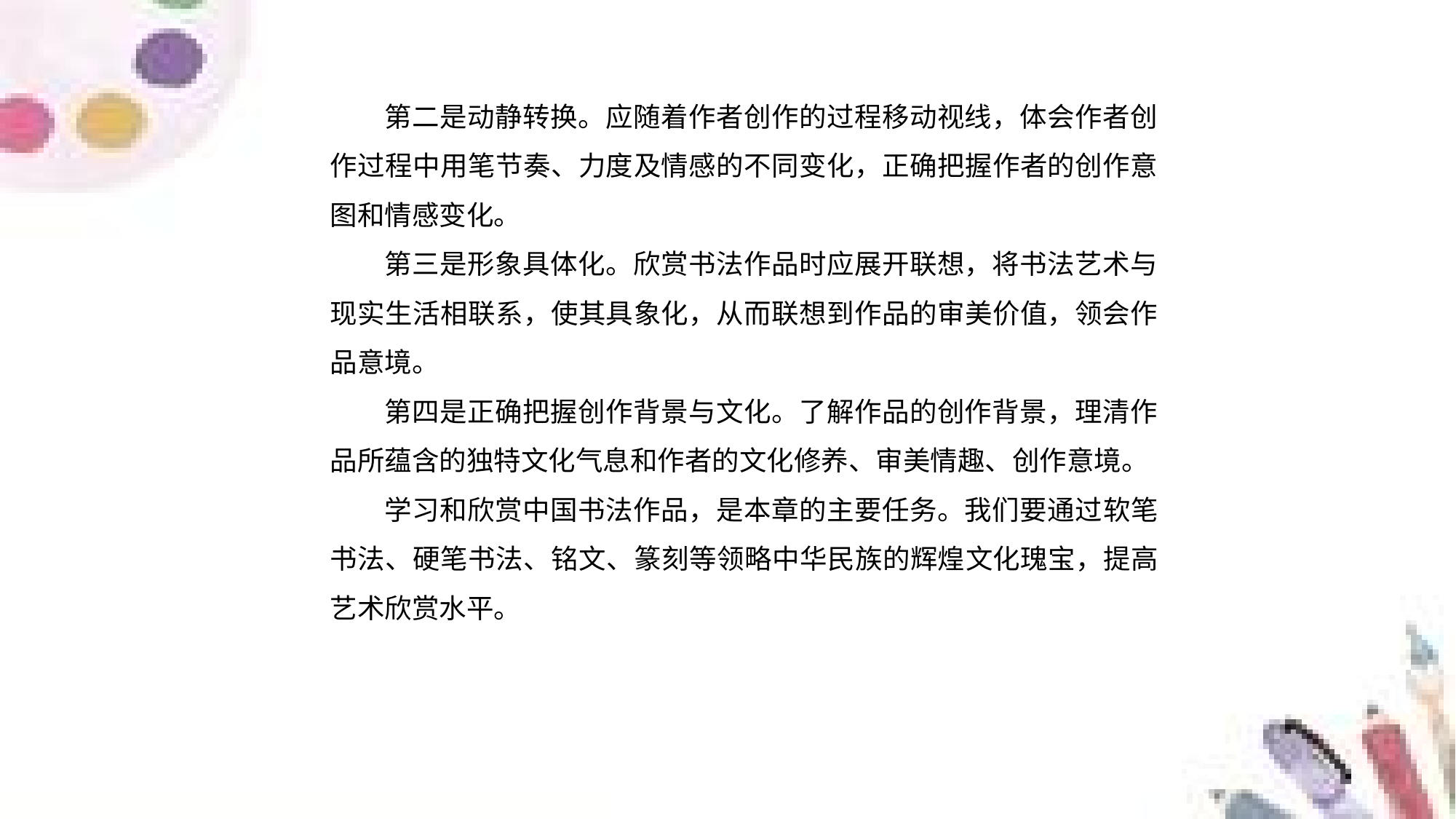

第二是动静转换。应随着作者创作的过程移动视线，体会作者创作过程中用笔节奏、力度及情感的不同变化，正确把握作者的创作意图和情感变化。
第三是形象具体化。欣赏书法作品时应展开联想，将书法艺术与现实生活相联系，使其具象化，从而联想到作品的审美价值，领会作品意境。
第四是正确把握创作背景与文化。了解作品的创作背景，理清作品所蕴含的独特文化气息和作者的文化修养、审美情趣、创作意境。
学习和欣赏中国书法作品，是本章的主要任务。我们要通过软笔书法、硬笔书法、铭文、篆刻等领略中华民族的辉煌文化瑰宝，提高艺术欣赏水平。
7